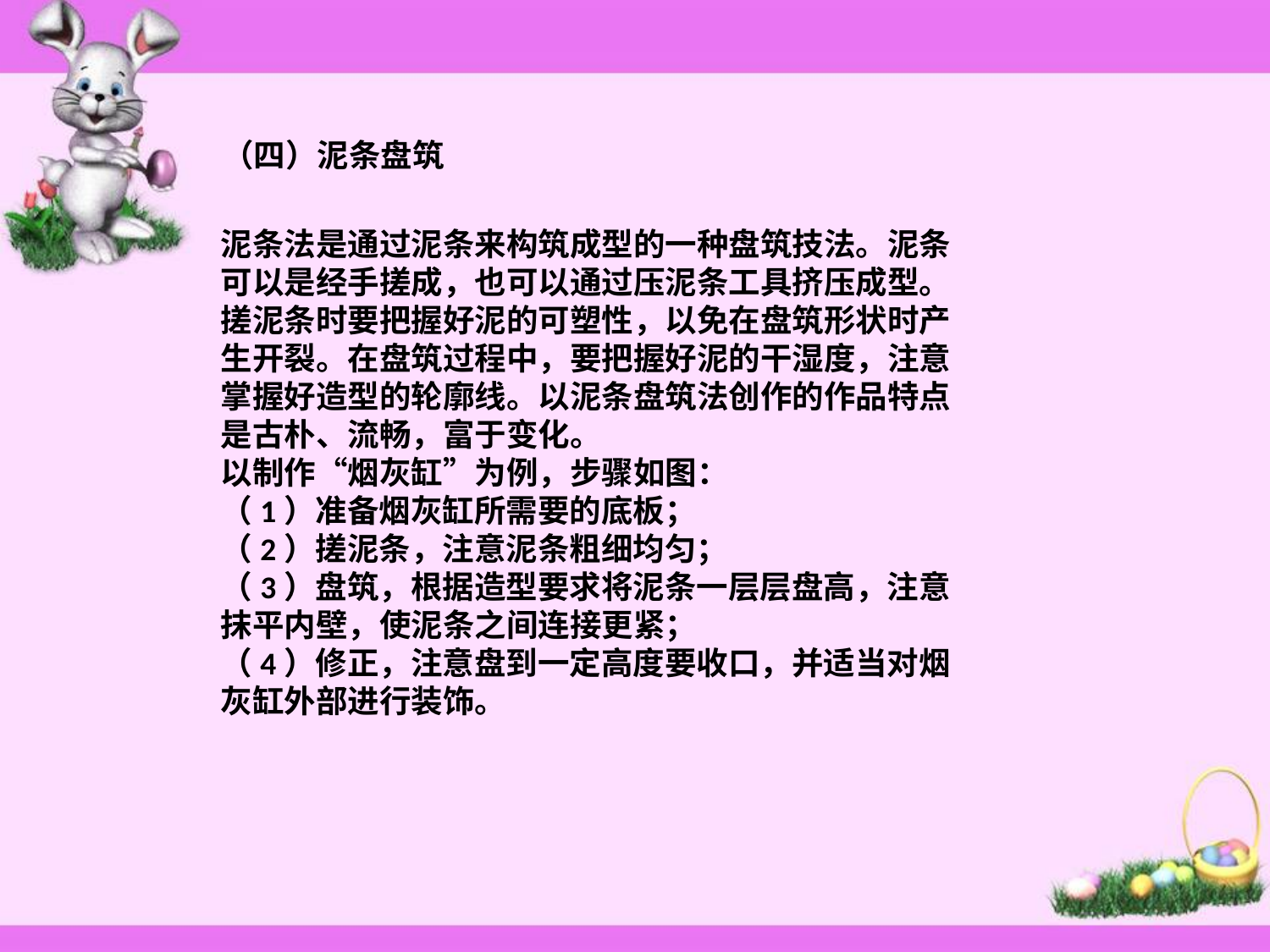

（四）泥条盘筑
泥条法是通过泥条来构筑成型的一种盘筑技法。泥条可以是经手搓成，也可以通过压泥条工具挤压成型。搓泥条时要把握好泥的可塑性，以免在盘筑形状时产生开裂。在盘筑过程中，要把握好泥的干湿度，注意掌握好造型的轮廓线。以泥条盘筑法创作的作品特点是古朴、流畅，富于变化。
以制作“烟灰缸”为例，步骤如图：
（1）准备烟灰缸所需要的底板；
（2）搓泥条，注意泥条粗细均匀；
（3）盘筑，根据造型要求将泥条一层层盘高，注意抹平内壁，使泥条之间连接更紧；
（4）修正，注意盘到一定高度要收口，并适当对烟灰缸外部进行装饰。